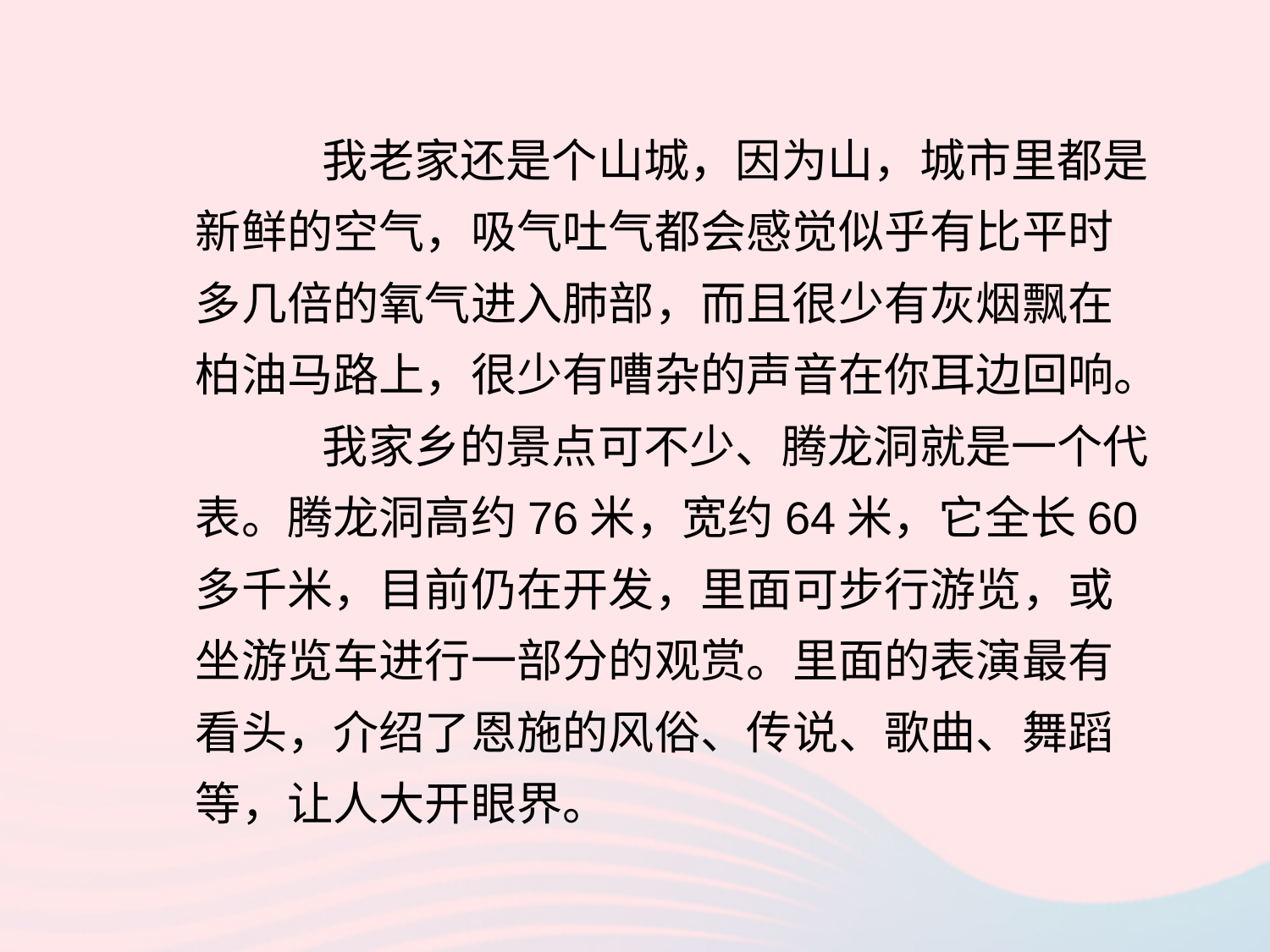

我老家还是个山城，因为山，城市里都是新鲜的空气，吸气吐气都会感觉似乎有比平时多几倍的氧气进入肺部，而且很少有灰烟飘在柏油马路上，很少有嘈杂的声音在你耳边回响。
	我家乡的景点可不少、腾龙洞就是一个代表。腾龙洞高约76米，宽约64米，它全长60多千米，目前仍在开发，里面可步行游览，或坐游览车进行一部分的观赏。里面的表演最有看头，介绍了恩施的风俗、传说、歌曲、舞蹈等，让人大开眼界。